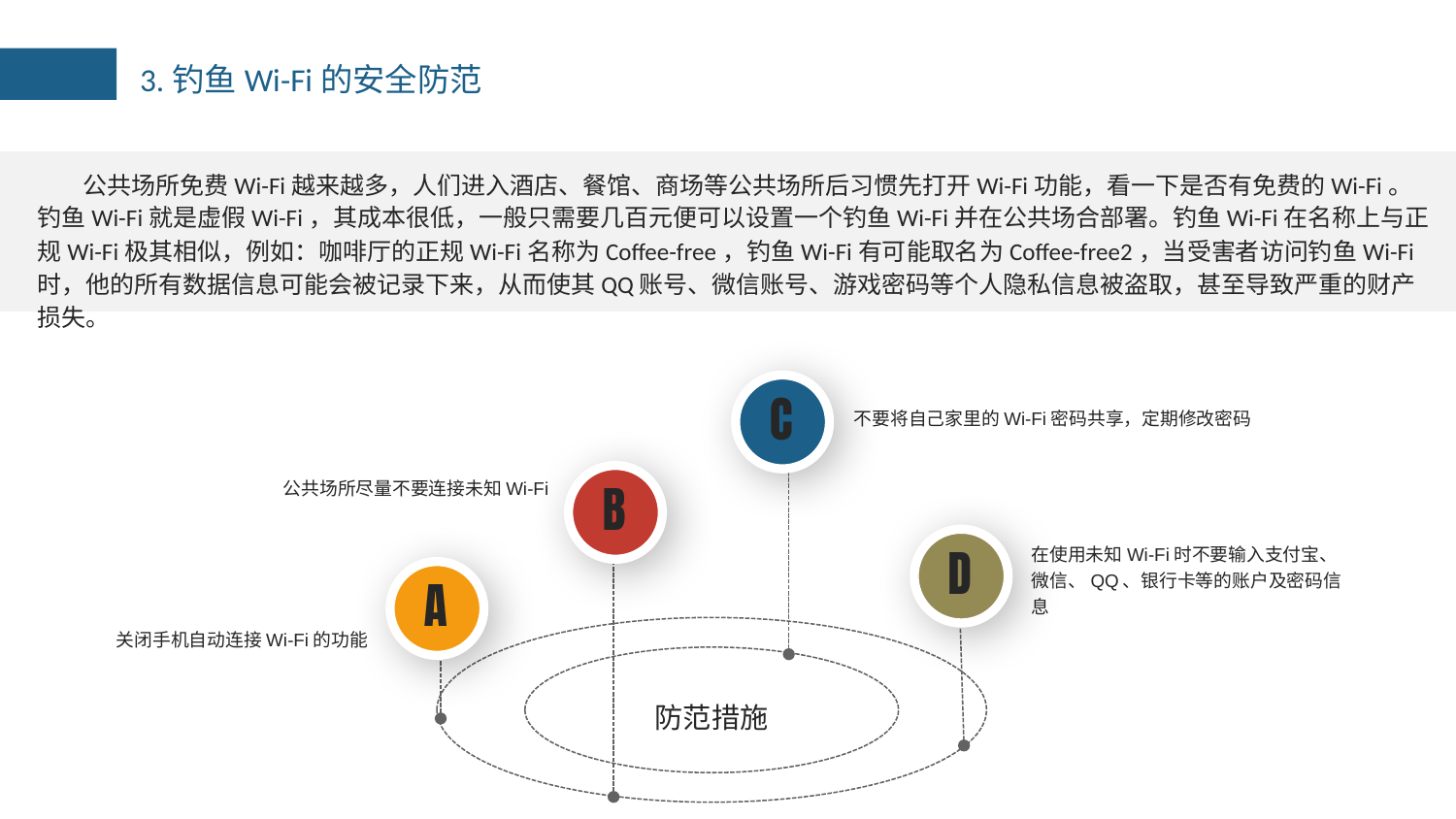

3.钓鱼Wi-Fi的安全防范

公共场所免费Wi-Fi越来越多，人们进入酒店、餐馆、商场等公共场所后习惯先打开Wi-Fi功能，看一下是否有免费的Wi-Fi。钓鱼Wi-Fi就是虚假Wi-Fi，其成本很低，一般只需要几百元便可以设置一个钓鱼Wi-Fi并在公共场合部署。钓鱼Wi-Fi在名称上与正规Wi-Fi极其相似，例如：咖啡厅的正规Wi-Fi名称为Coffee-free，钓鱼Wi-Fi有可能取名为Coffee-free2，当受害者访问钓鱼Wi-Fi时，他的所有数据信息可能会被记录下来，从而使其QQ账号、微信账号、游戏密码等个人隐私信息被盗取，甚至导致严重的财产损失。

C
不要将自己家里的Wi-Fi密码共享，定期修改密码
公共场所尽量不要连接未知Wi-Fi

B

D
在使用未知Wi-Fi时不要输入支付宝、微信、QQ、银行卡等的账户及密码信息

A
关闭手机自动连接Wi-Fi的功能

防范措施